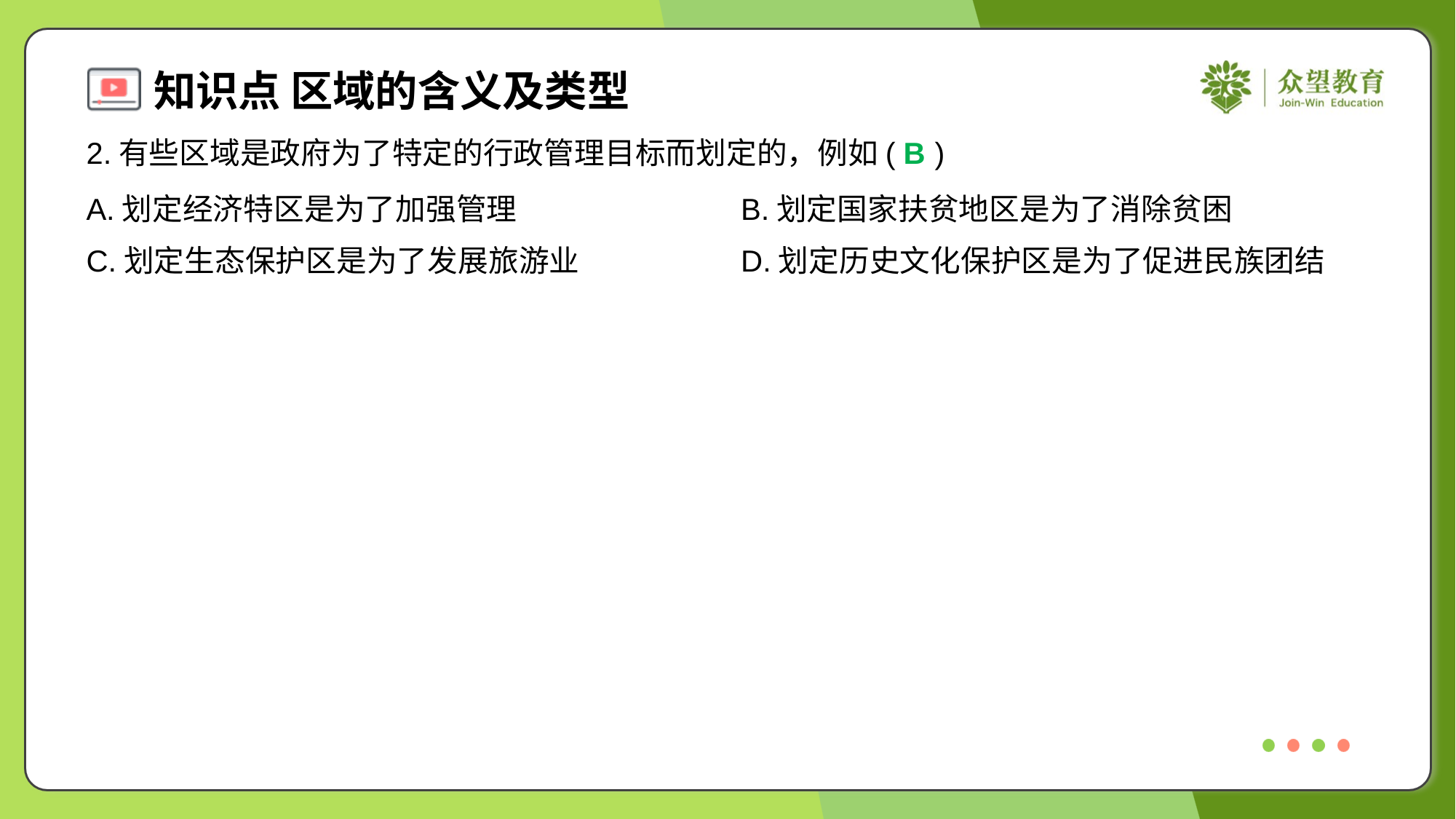

2.有些区域是政府为了特定的行政管理目标而划定的，例如(     )
B
A.划定经济特区是为了加强管理	B.划定国家扶贫地区是为了消除贫困
C.划定生态保护区是为了发展旅游业	D.划定历史文化保护区是为了促进民族团结